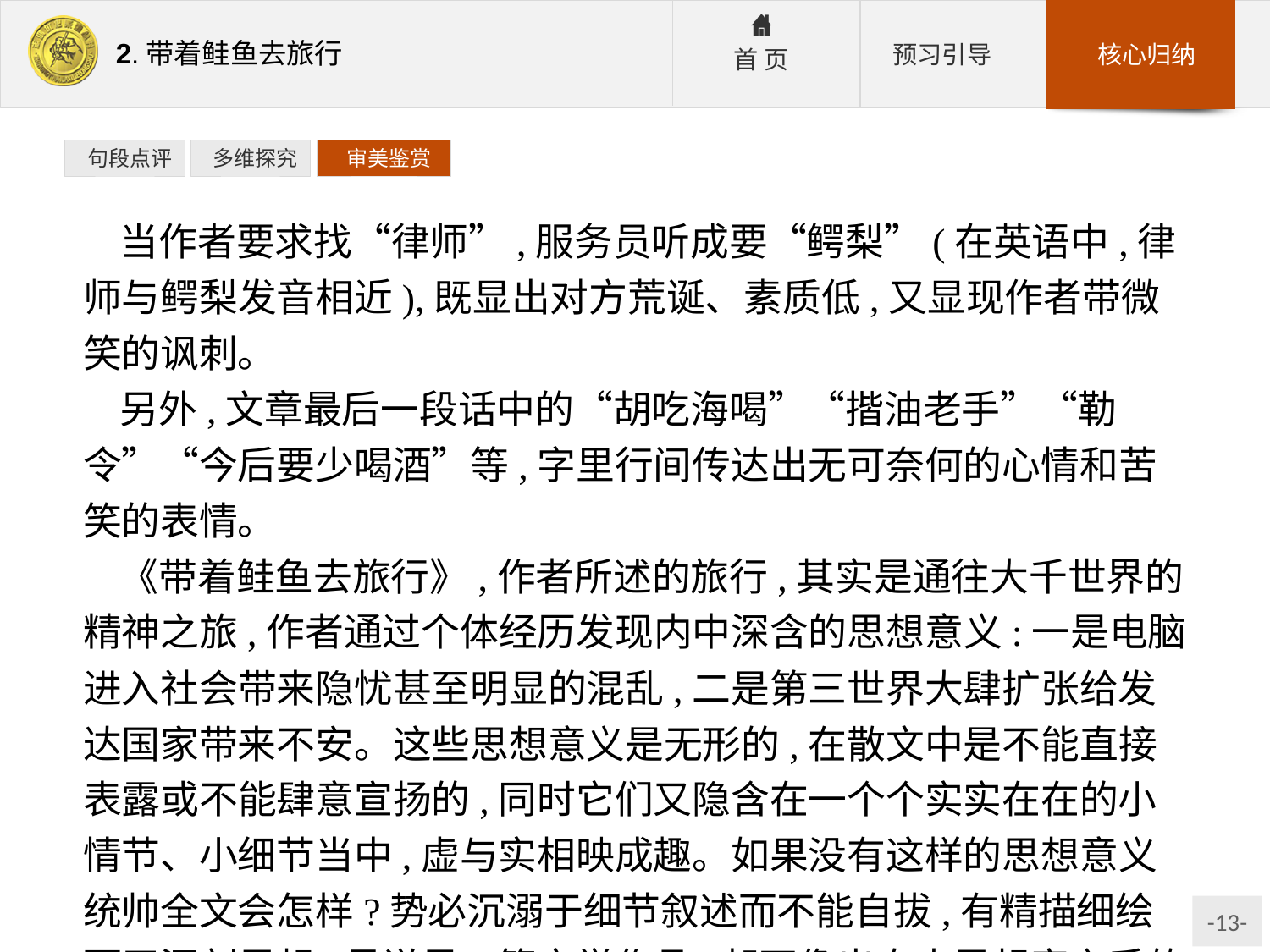

句段点评
 多维探究
 审美鉴赏
当作者要求找“律师”,服务员听成要“鳄梨”(在英语中,律师与鳄梨发音相近),既显出对方荒诞、素质低,又显现作者带微笑的讽刺。
另外,文章最后一段话中的“胡吃海喝”“揩油老手”“勒令”“今后要少喝酒”等,字里行间传达出无可奈何的心情和苦笑的表情。
《带着鲑鱼去旅行》,作者所述的旅行,其实是通往大千世界的精神之旅,作者通过个体经历发现内中深含的思想意义:一是电脑进入社会带来隐忧甚至明显的混乱,二是第三世界大肆扩张给发达国家带来不安。这些思想意义是无形的,在散文中是不能直接表露或不能肆意宣扬的,同时它们又隐含在一个个实实在在的小情节、小细节当中,虚与实相映成趣。如果没有这样的思想意义统帅全文会怎样?势必沉溺于细节叙述而不能自拔,有精描细绘而无深刻思想,虽说是一篇文学作品,却不像出自大思想家之手的佳作!